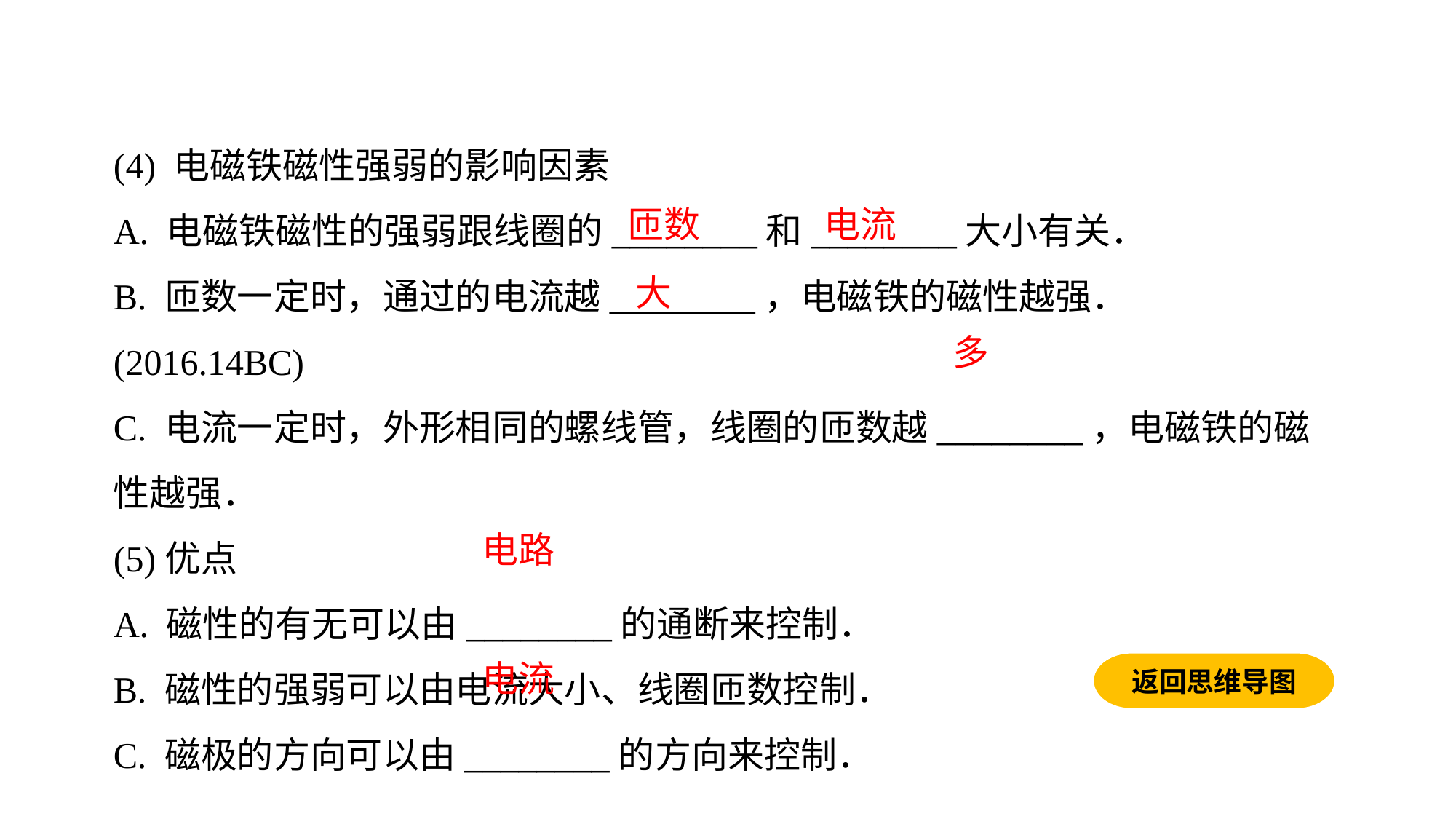

(4) 电磁铁磁性强弱的影响因素
A. 电磁铁磁性的强弱跟线圈的________和________大小有关．
B. 匝数一定时，通过的电流越________，电磁铁的磁性越强．(2016.14BC)
C. 电流一定时，外形相同的螺线管，线圈的匝数越________，电磁铁的磁性越强．
(5)优点
A. 磁性的有无可以由________的通断来控制．
B. 磁性的强弱可以由电流大小、线圈匝数控制．
C. 磁极的方向可以由________的方向来控制．
匝数
电流
大
多
电路
电流
返回思维导图